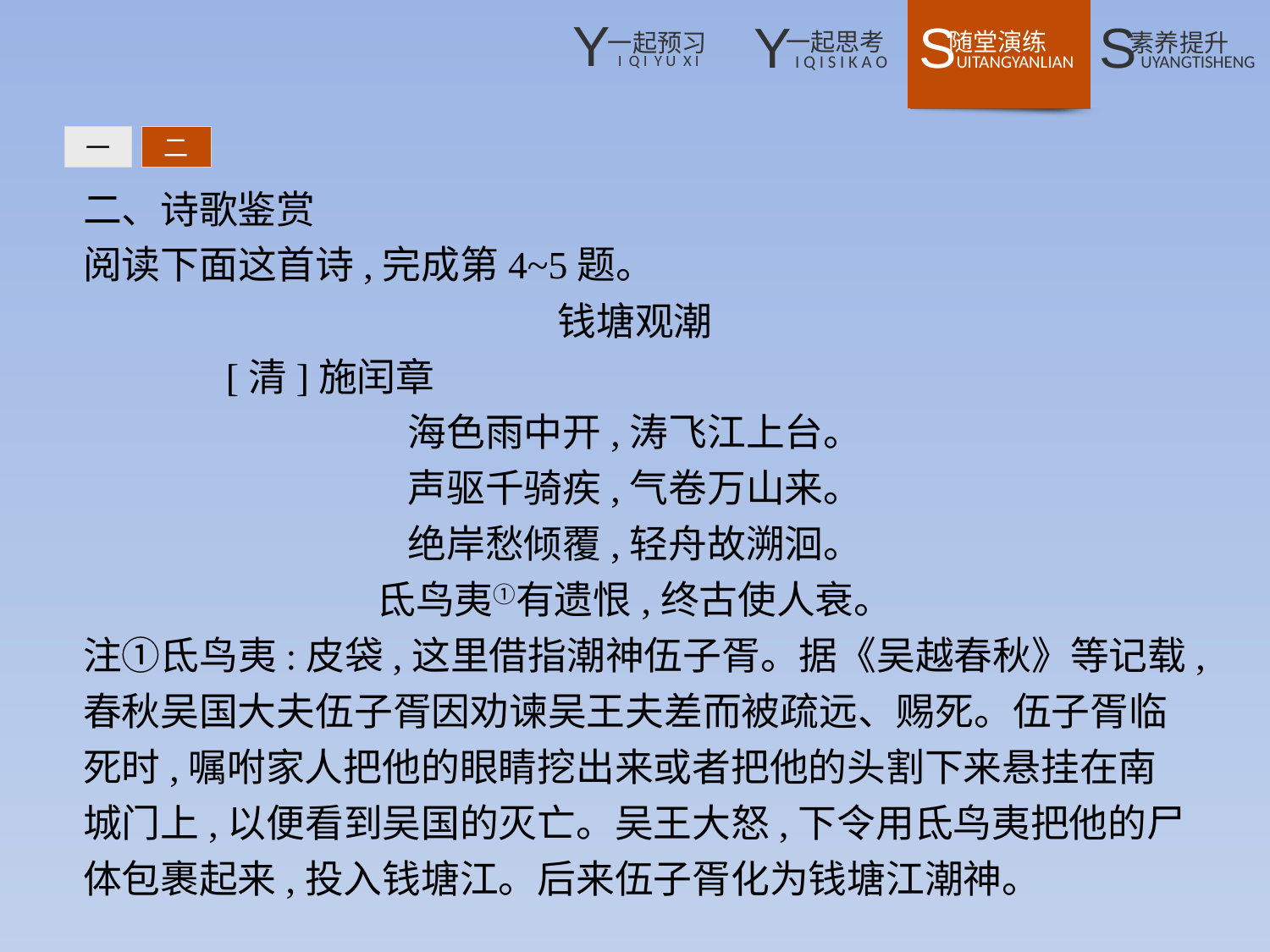

一
二
二、诗歌鉴赏
阅读下面这首诗,完成第4~5题。
钱塘观潮
	[清]施闰章
海色雨中开,涛飞江上台。
声驱千骑疾,气卷万山来。
绝岸愁倾覆,轻舟故溯洄。
氐鸟夷①有遗恨,终古使人衰。
注①氐鸟夷:皮袋,这里借指潮神伍子胥。据《吴越春秋》等记载,春秋吴国大夫伍子胥因劝谏吴王夫差而被疏远、赐死。伍子胥临死时,嘱咐家人把他的眼睛挖出来或者把他的头割下来悬挂在南城门上,以便看到吴国的灭亡。吴王大怒,下令用氐鸟夷把他的尸体包裹起来,投入钱塘江。后来伍子胥化为钱塘江潮神。